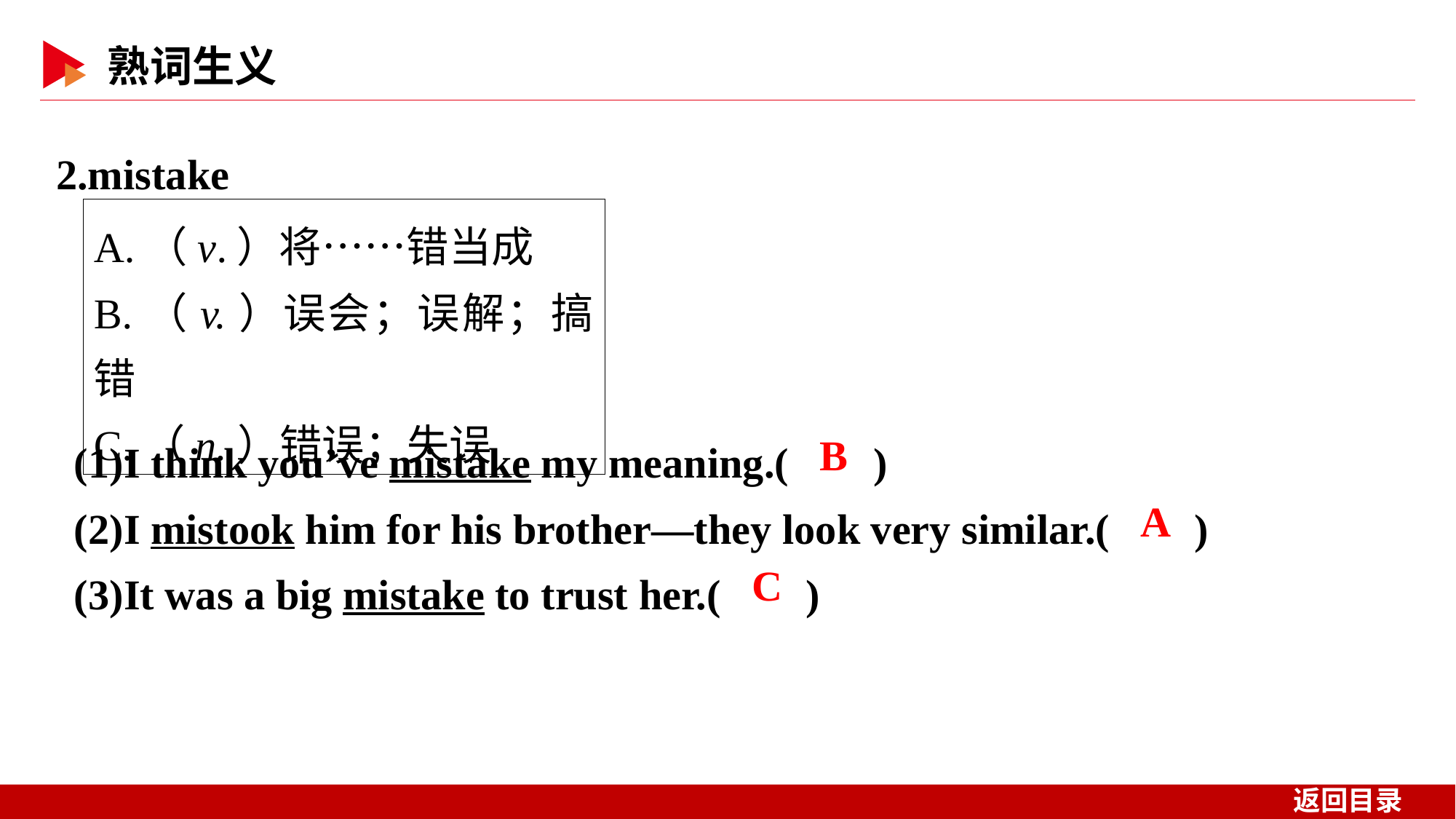

2.mistake
A.（v.）将……错当成
B.（v.）误会；误解；搞错
C.（n.）错误；失误
(1)I think you’ve mistake my meaning.(        )
(2)I mistook him for his brother—they look very similar.(        )
(3)It was a big mistake to trust her.(        )
   B
   A
   C